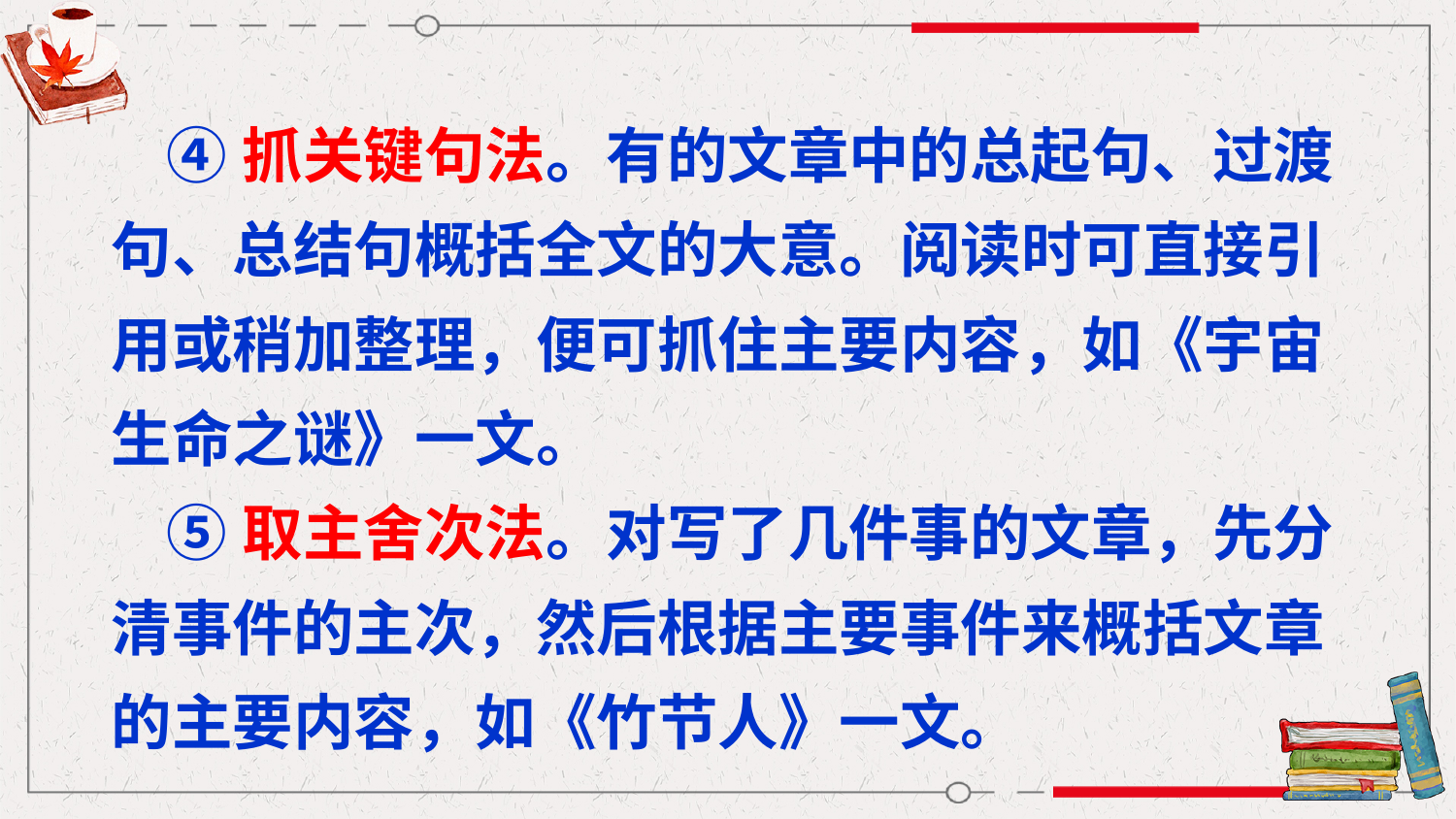

④抓关键句法。有的文章中的总起句、过渡句、总结句概括全文的大意。阅读时可直接引用或稍加整理，便可抓住主要内容，如《宇宙生命之谜》一文。
    ⑤取主舍次法。对写了几件事的文章，先分清事件的主次，然后根据主要事件来概括文章的主要内容，如《竹节人》一文。